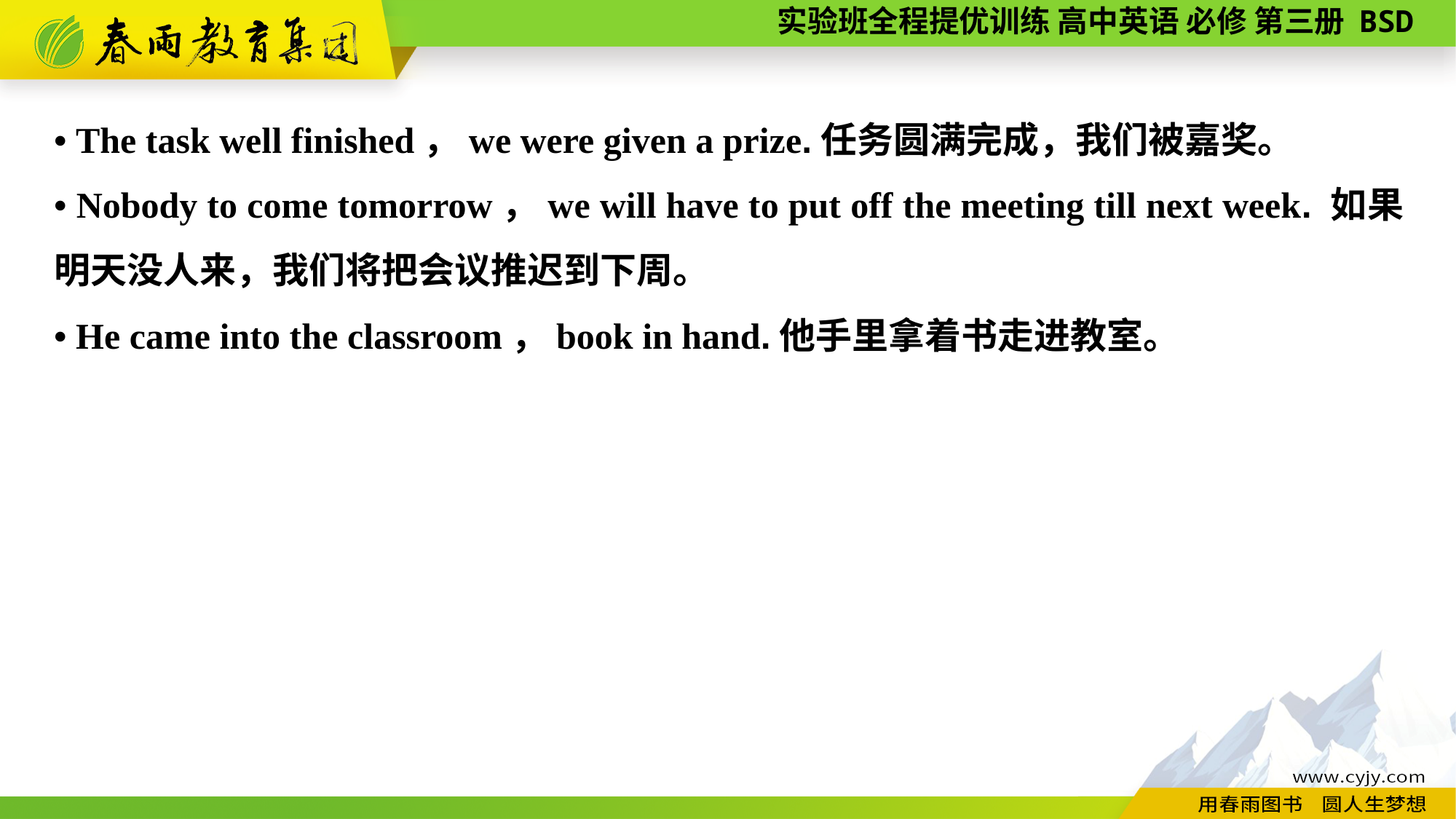

• The task well finished，we were given a prize.任务圆满完成，我们被嘉奖。
• Nobody to come tomorrow，we will have to put off the meeting till next week. 如果明天没人来，我们将把会议推迟到下周。
• He came into the classroom，book in hand.他手里拿着书走进教室。